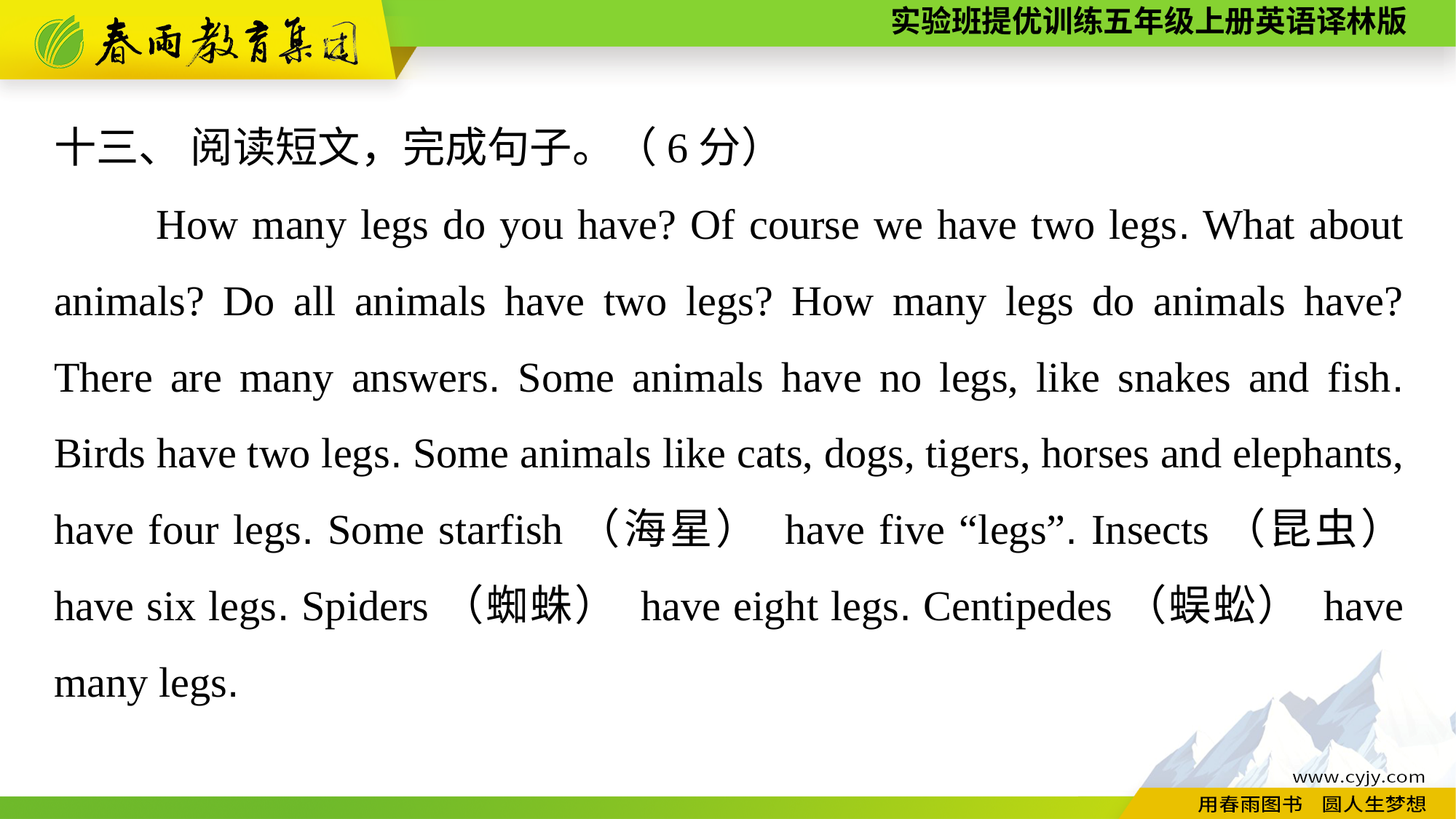

十三、 阅读短文，完成句子。（6分）
　　How many legs do you have? Of course we have two legs. What about animals? Do all animals have two legs? How many legs do animals have? There are many answers. Some animals have no legs, like snakes and fish. Birds have two legs. Some animals like cats, dogs, tigers, horses and elephants, have four legs. Some starfish（海星） have five “legs”. Insects（昆虫） have six legs. Spiders（蜘蛛） have eight legs. Centipedes（蜈蚣） have many legs.